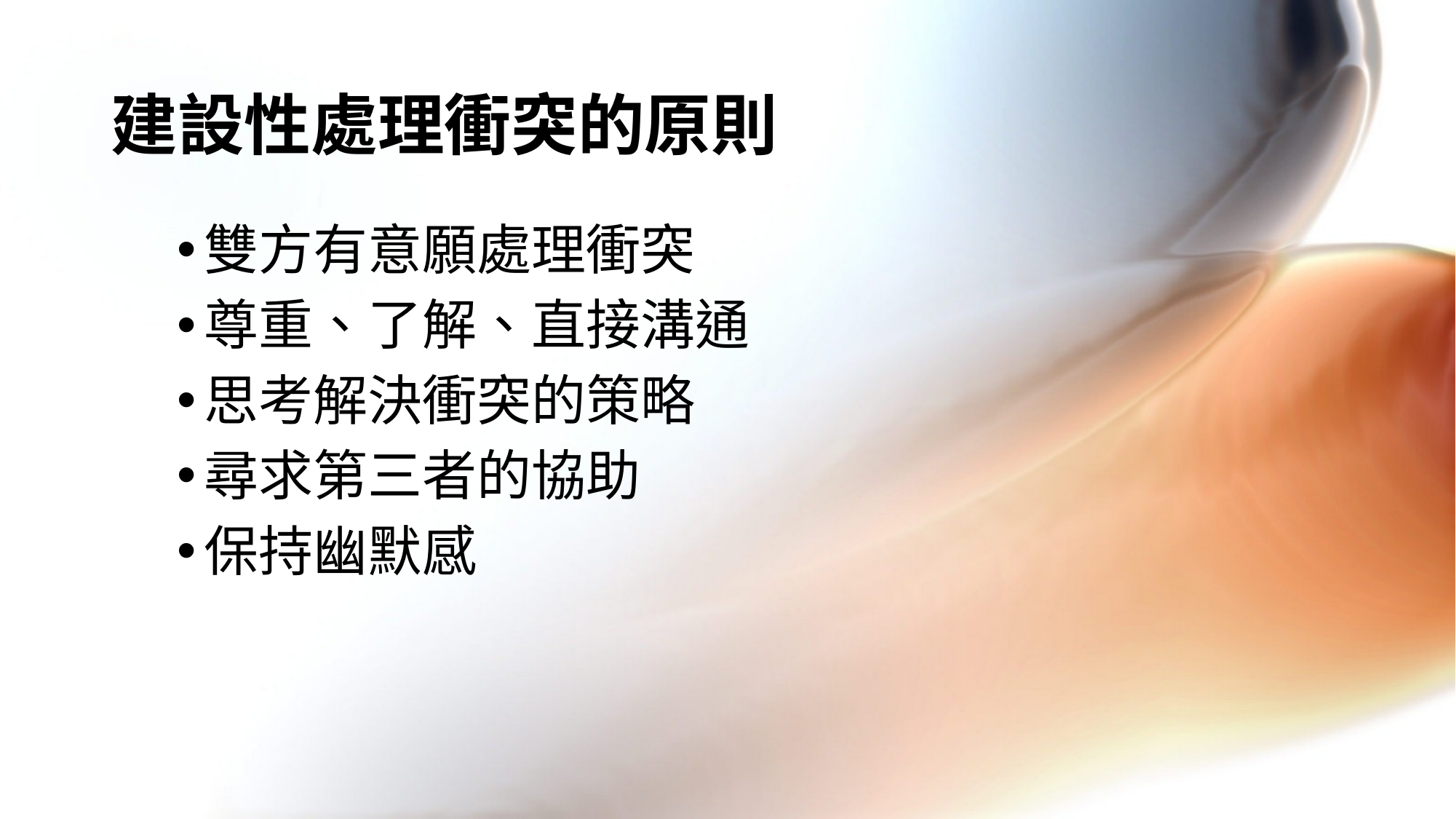

# 建設性處理衝突的原則
雙方有意願處理衝突
尊重、了解、直接溝通
思考解決衝突的策略
尋求第三者的協助
保持幽默感